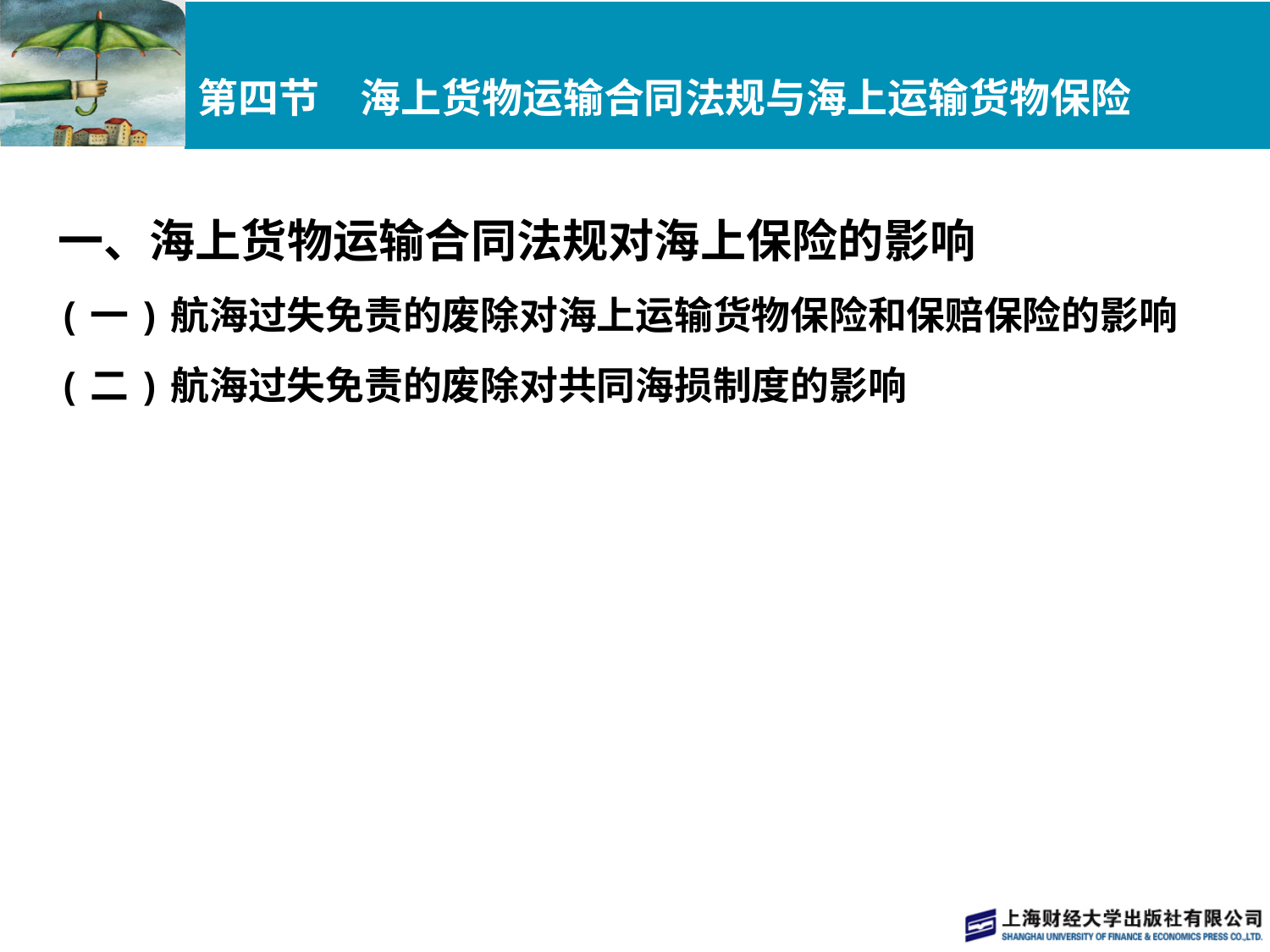

# 第四节　海上货物运输合同法规与海上运输货物保险
一、海上货物运输合同法规对海上保险的影响
(一)航海过失免责的废除对海上运输货物保险和保赔保险的影响
(二)航海过失免责的废除对共同海损制度的影响